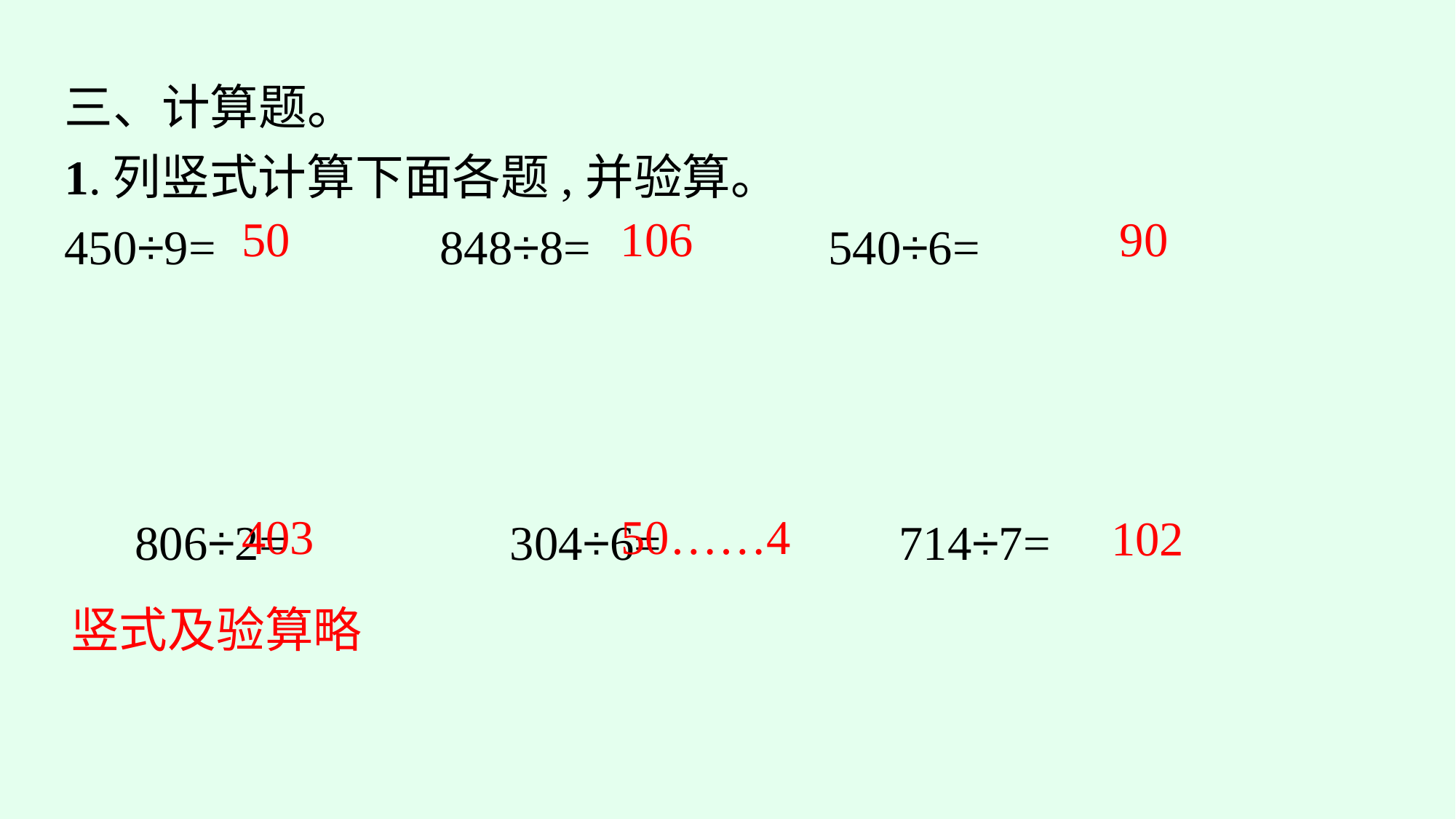

三、计算题。
1.列竖式计算下面各题,并验算。
450÷9=		848÷8=			540÷6=
50
106
90
806÷2=		304÷6=			714÷7=
403
50……4
102
竖式及验算略